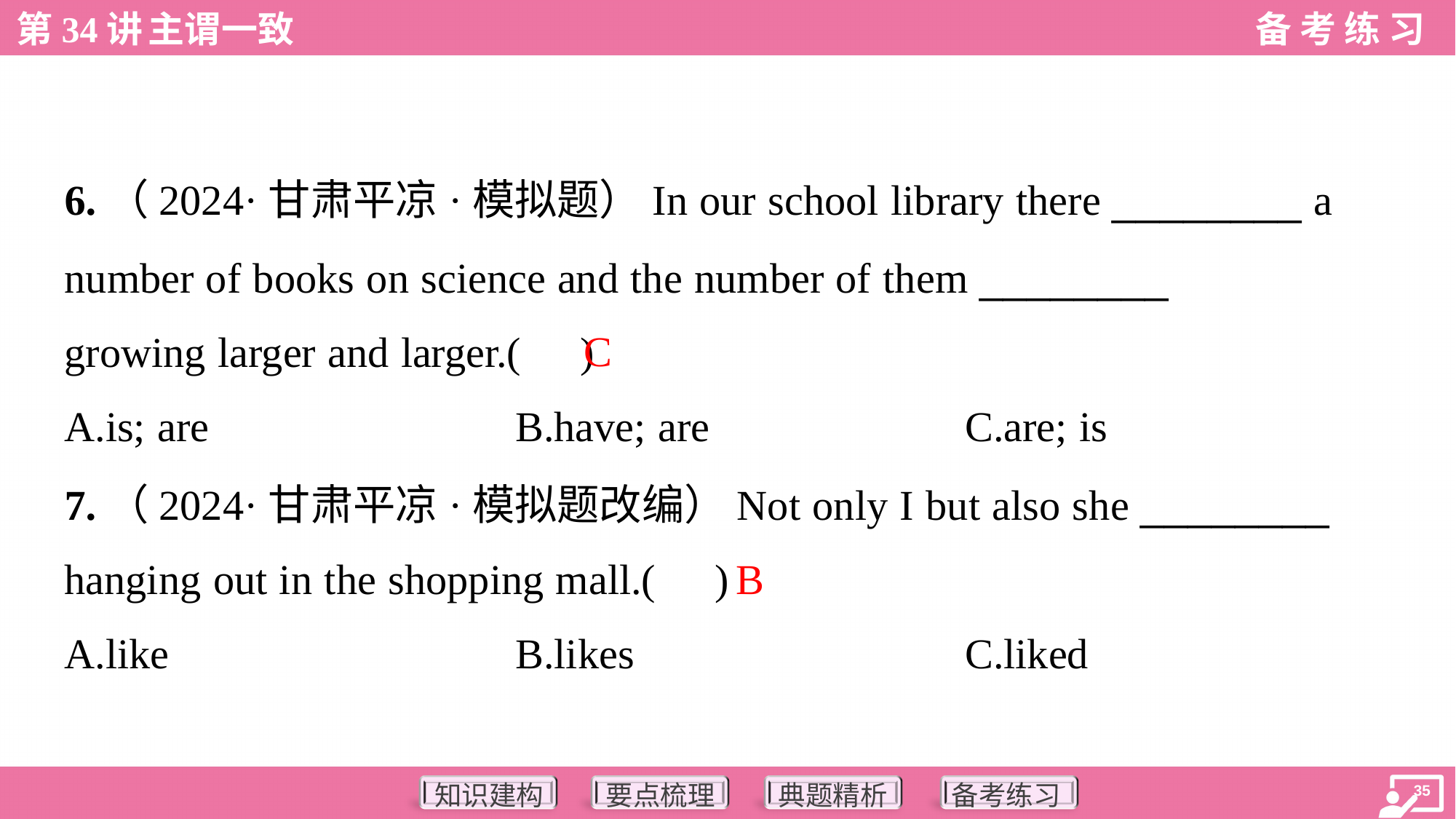

6.（2024·甘肃平凉·模拟题）In our school library there ________ a
number of books on science and the number of them ________
growing larger and larger.(     )
C
A.is; are	B.have; are	C.are; is
7.（2024·甘肃平凉·模拟题改编）Not only I but also she ________
hanging out in the shopping mall.(     )
B
A.like	B.likes	C.liked